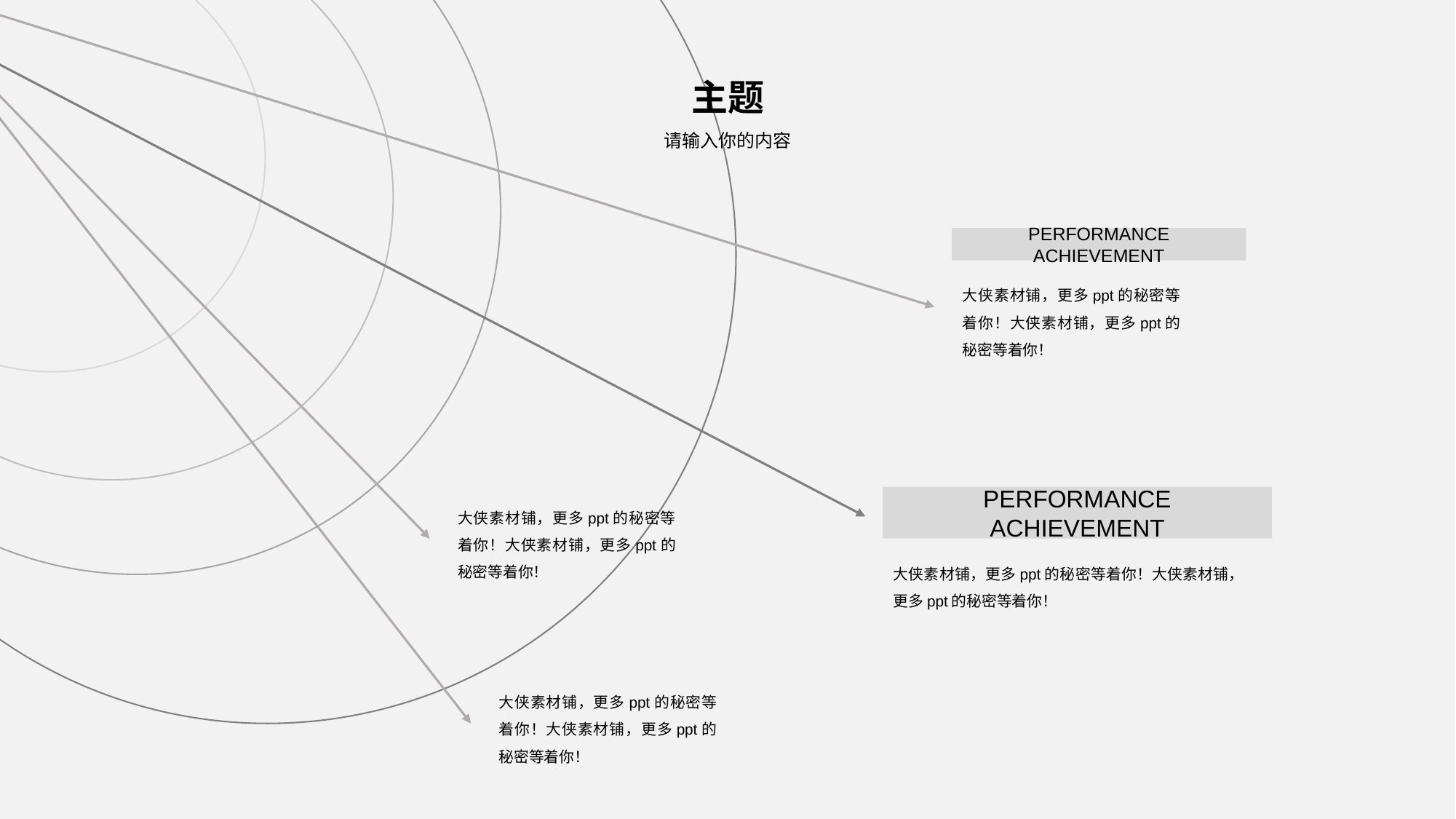

主题
请输入你的内容
PERFORMANCE ACHIEVEMENT
大侠素材铺，更多ppt的秘密等着你！大侠素材铺，更多ppt的秘密等着你！
PERFORMANCE ACHIEVEMENT
大侠素材铺，更多ppt的秘密等着你！大侠素材铺，更多ppt的秘密等着你！
大侠素材铺，更多ppt的秘密等着你！大侠素材铺，更多ppt的秘密等着你！
大侠素材铺，更多ppt的秘密等着你！大侠素材铺，更多ppt的秘密等着你！